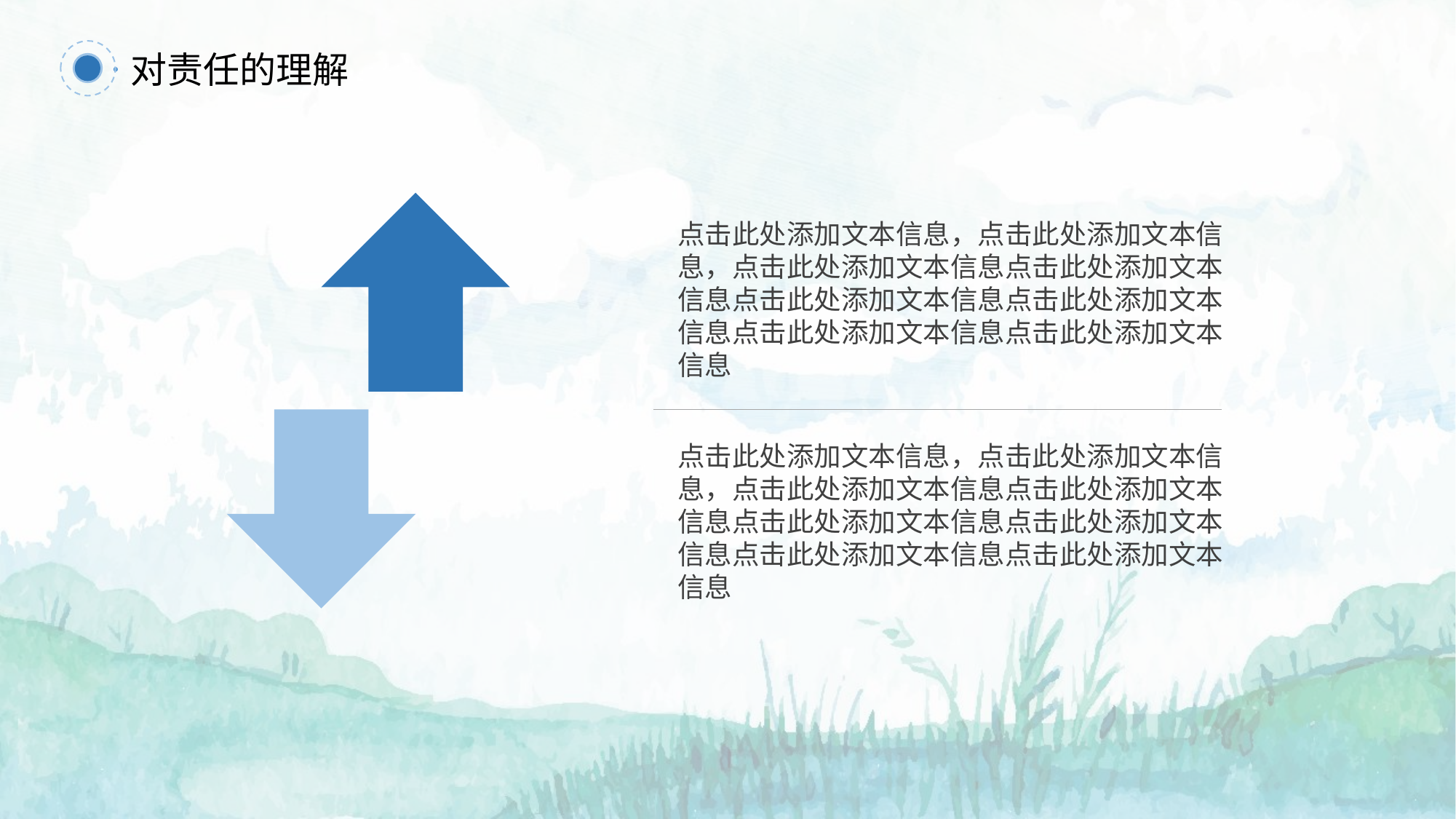

对责任的理解

点击此处添加文本信息，点击此处添加文本信息，点击此处添加文本信息点击此处添加文本信息点击此处添加文本信息点击此处添加文本信息点击此处添加文本信息点击此处添加文本信息

点击此处添加文本信息，点击此处添加文本信息，点击此处添加文本信息点击此处添加文本信息点击此处添加文本信息点击此处添加文本信息点击此处添加文本信息点击此处添加文本信息